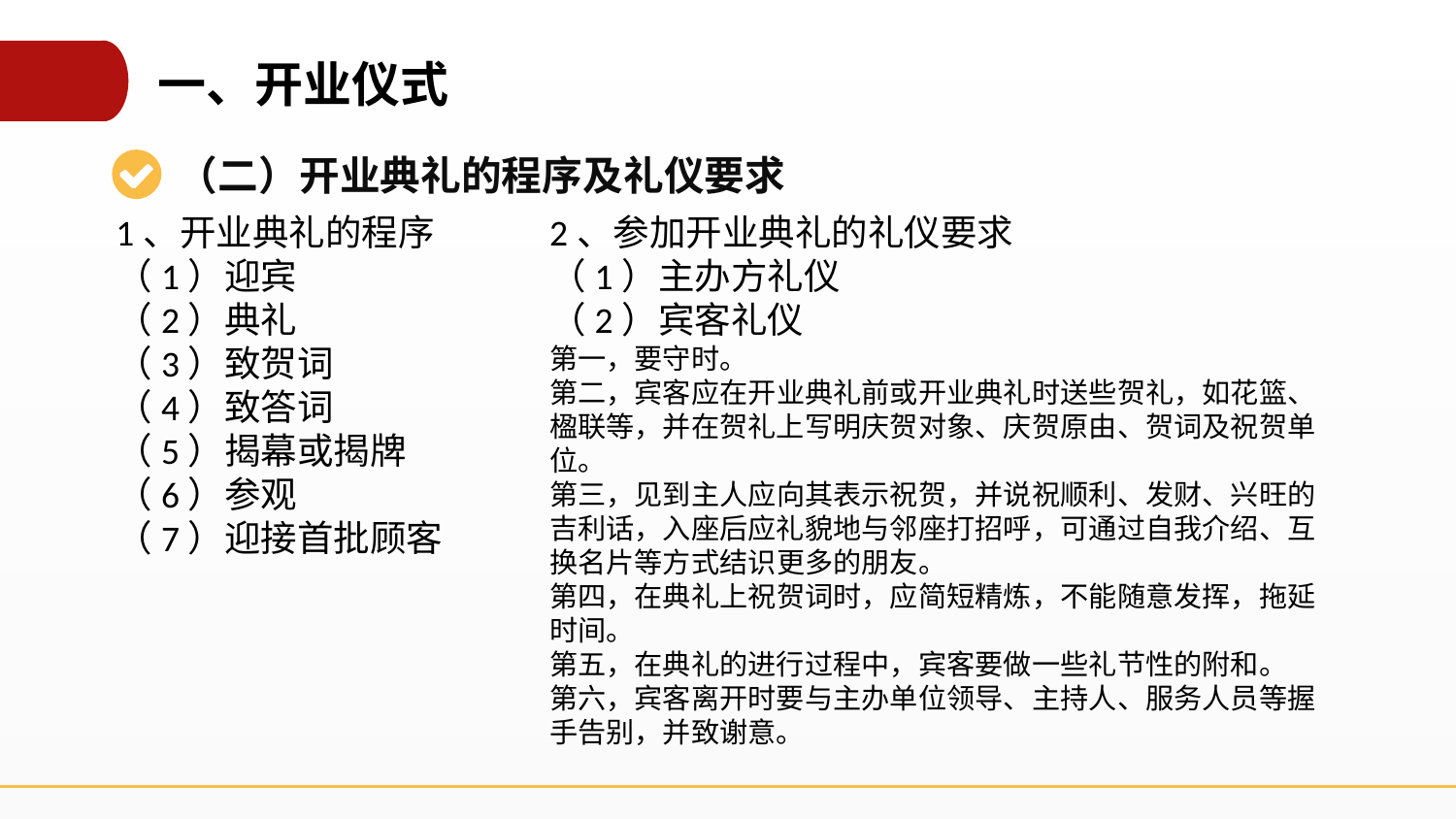

一、开业仪式

（二）开业典礼的程序及礼仪要求
1、开业典礼的程序
（1）迎宾
（2）典礼
（3）致贺词
（4）致答词
（5）揭幕或揭牌
（6）参观
（7）迎接首批顾客
2、参加开业典礼的礼仪要求
（1）主办方礼仪
（2）宾客礼仪
第一，要守时。
第二，宾客应在开业典礼前或开业典礼时送些贺礼，如花篮、楹联等，并在贺礼上写明庆贺对象、庆贺原由、贺词及祝贺单位。
第三，见到主人应向其表示祝贺，并说祝顺利、发财、兴旺的吉利话，入座后应礼貌地与邻座打招呼，可通过自我介绍、互换名片等方式结识更多的朋友。
第四，在典礼上祝贺词时，应简短精炼，不能随意发挥，拖延时间。
第五，在典礼的进行过程中，宾客要做一些礼节性的附和。
第六，宾客离开时要与主办单位领导、主持人、服务人员等握手告别，并致谢意。